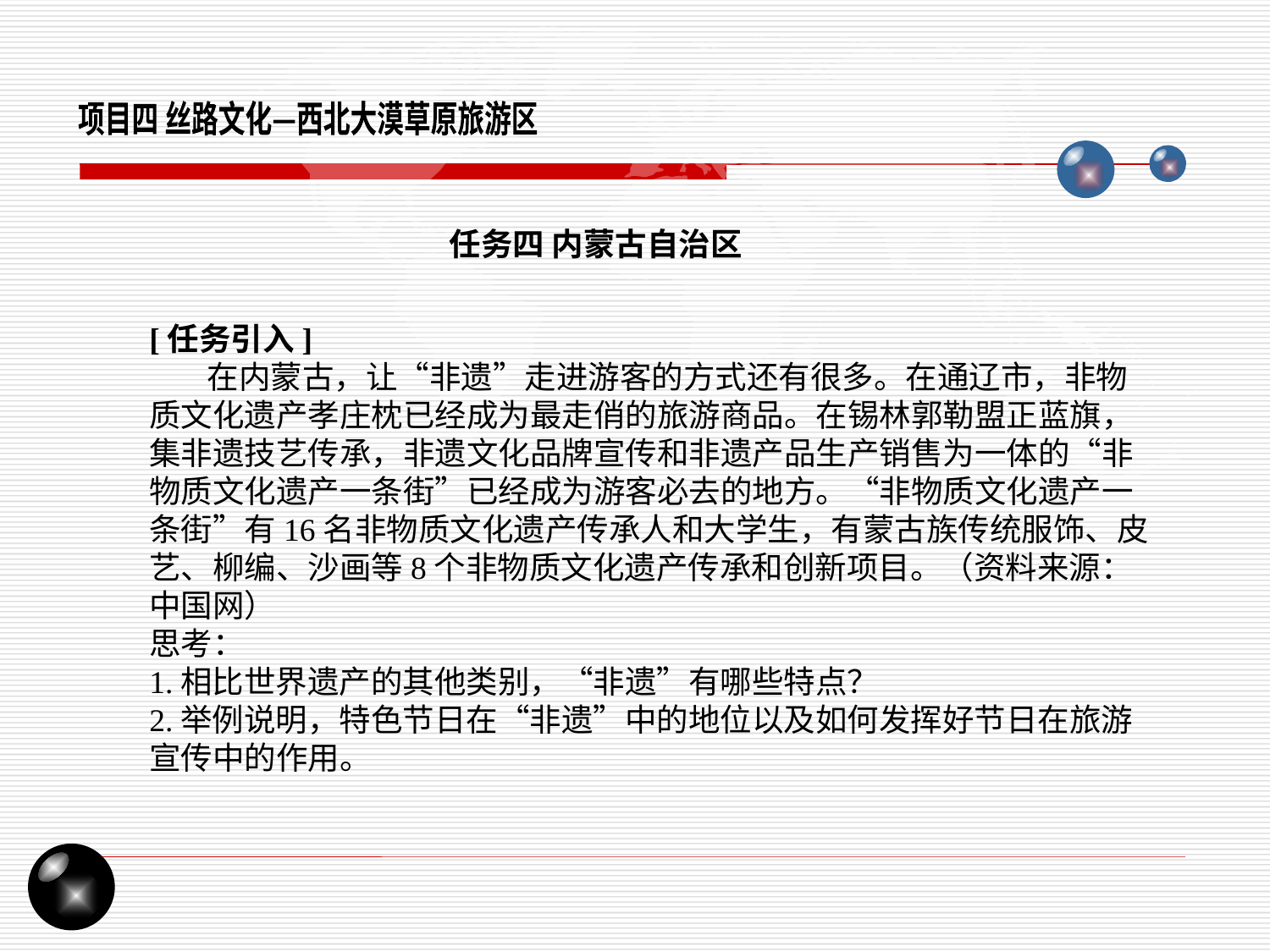

项目四 丝路文化—西北大漠草原旅游区
任务四 内蒙古自治区

[任务引入]
       在内蒙古，让“非遗”走进游客的方式还有很多。在通辽市，非物质文化遗产孝庄枕已经成为最走俏的旅游商品。在锡林郭勒盟正蓝旗，集非遗技艺传承，非遗文化品牌宣传和非遗产品生产销售为一体的“非物质文化遗产一条街”已经成为游客必去的地方。“非物质文化遗产一条街”有16名非物质文化遗产传承人和大学生，有蒙古族传统服饰、皮艺、柳编、沙画等8个非物质文化遗产传承和创新项目。（资料来源：中国网）
思考：
1.相比世界遗产的其他类别，“非遗”有哪些特点？
2.举例说明，特色节日在“非遗”中的地位以及如何发挥好节日在旅游宣传中的作用。